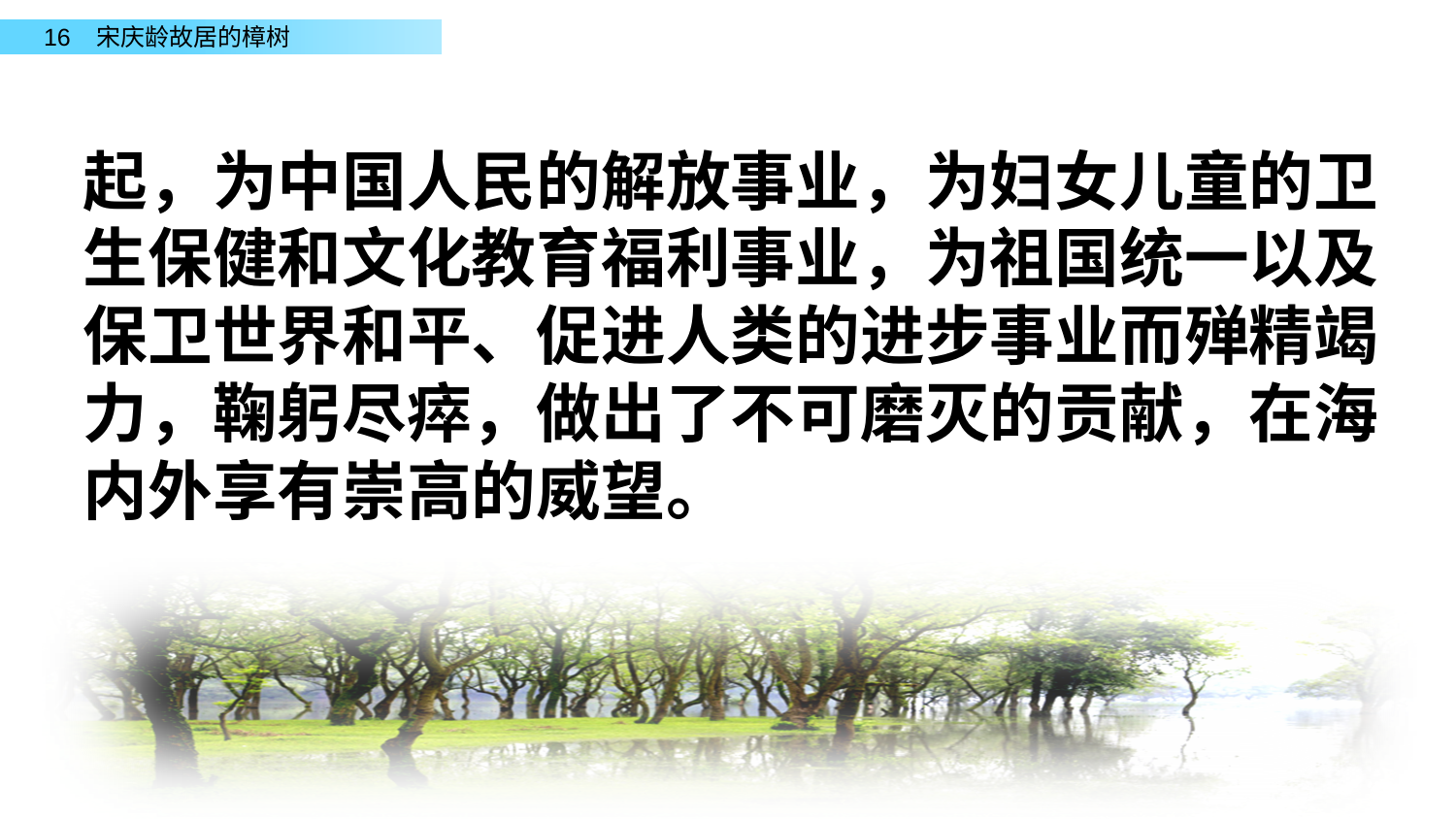

起，为中国人民的解放事业，为妇女儿童的卫生保健和文化教育福利事业，为祖国统一以及保卫世界和平、促进人类的进步事业而殚精竭力，鞠躬尽瘁，做出了不可磨灭的贡献，在海内外享有崇高的威望。